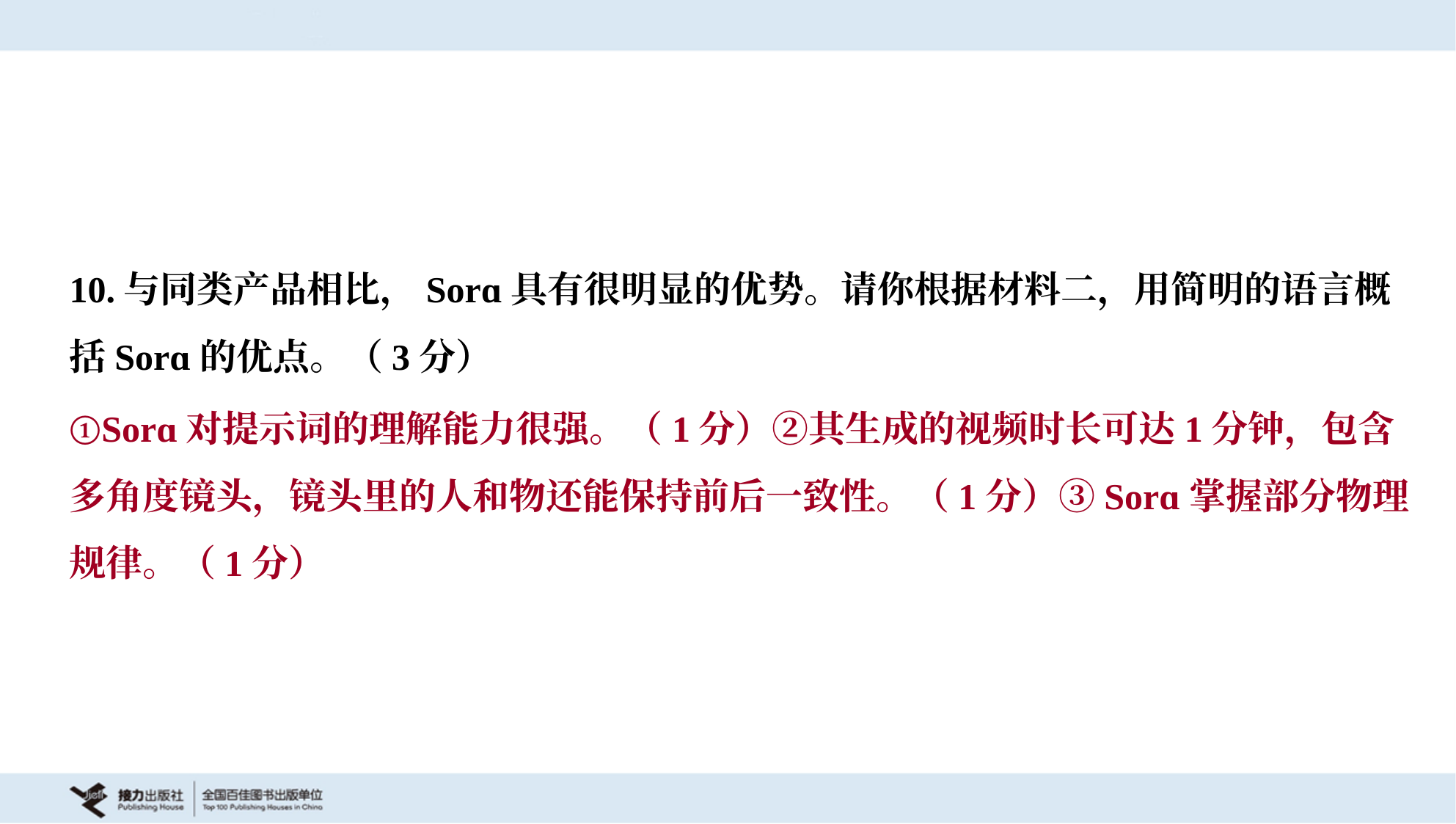

10.与同类产品相比，Sorɑ具有很明显的优势。请你根据材料二，用简明的语言概
括Sorɑ的优点。（3分）
①Sorɑ对提示词的理解能力很强。（1分）②其生成的视频时长可达1分钟，包含
多角度镜头，镜头里的人和物还能保持前后一致性。（1分）③Sorɑ掌握部分物理
规律。（1分）